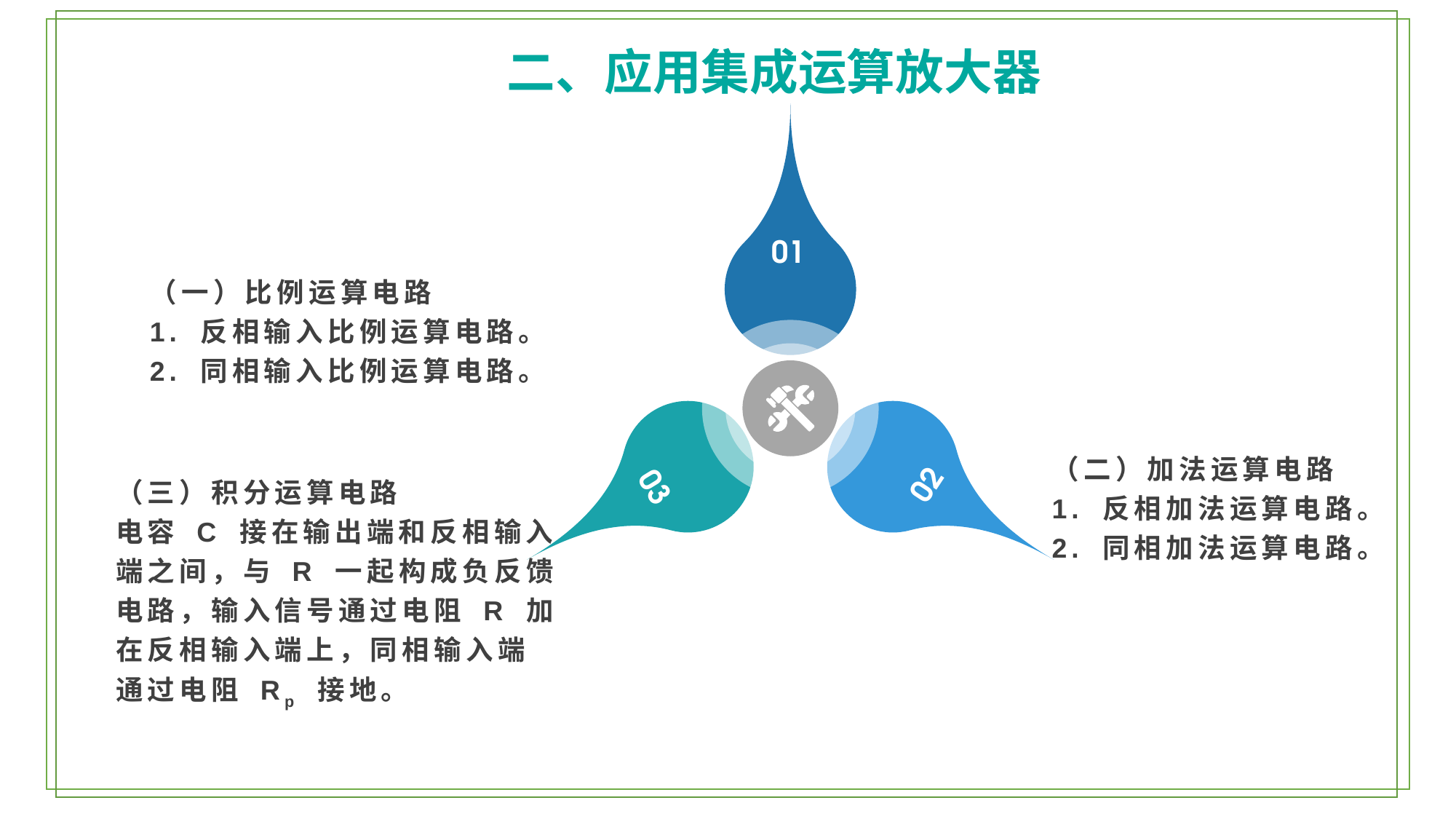

二、应用集成运算放大器

01
（一）比例运算电路
1. 反相输入比例运算电路。
2. 同相输入比例运算电路。

（二）加法运算电路
1. 反相加法运算电路。
2. 同相加法运算电路。
（三）积分运算电路
电容 C 接在输出端和反相输入端之间，与 R 一起构成负反馈电路，输入信号通过电阻 R 加在反相输入端上，同相输入端通过电阻 Rp 接地。
02
03